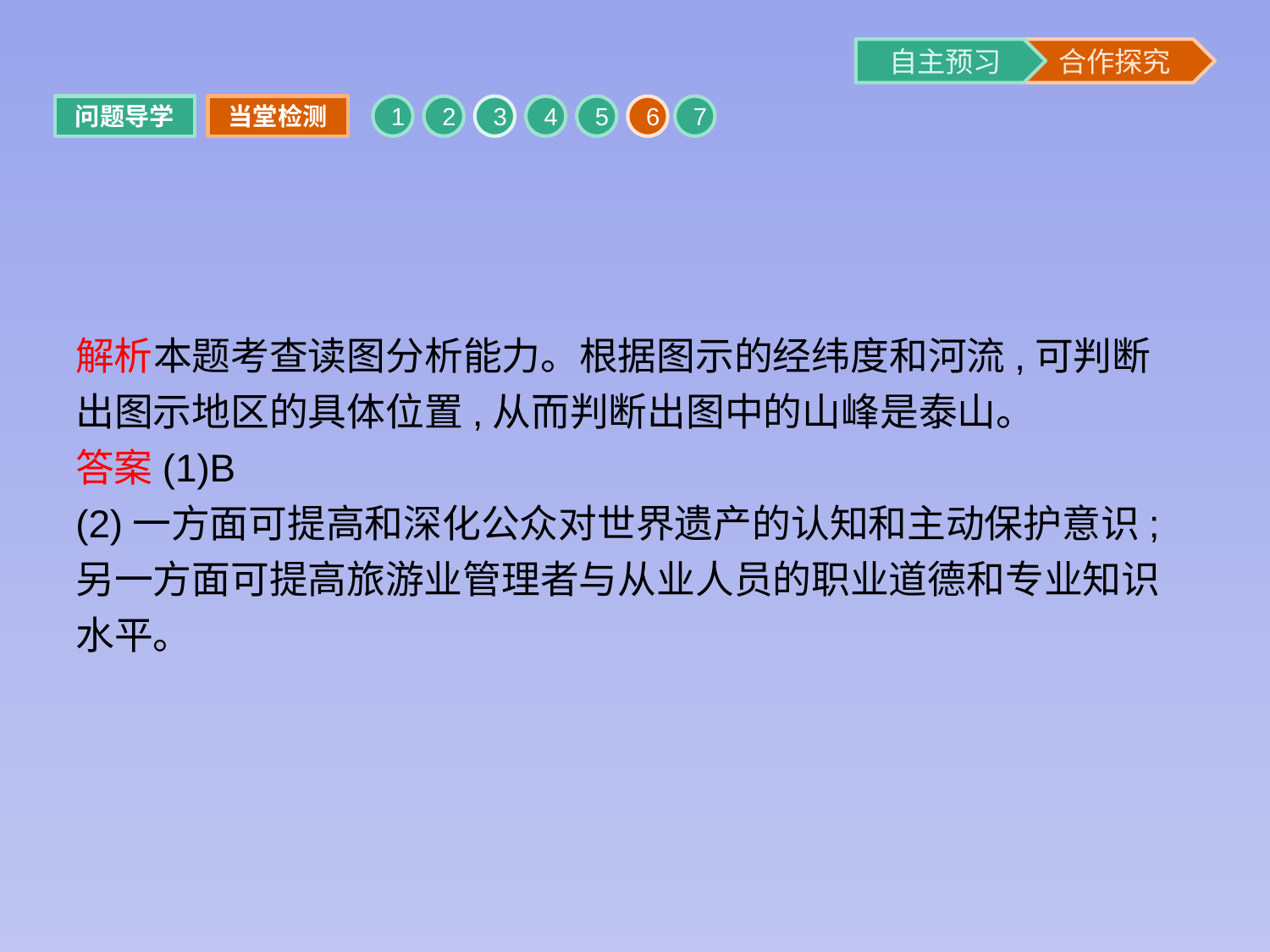

问题导学
当堂检测
1
2
3
4
5
6
7
解析本题考查读图分析能力。根据图示的经纬度和河流,可判断出图示地区的具体位置,从而判断出图中的山峰是泰山。
答案(1)B
(2)一方面可提高和深化公众对世界遗产的认知和主动保护意识;另一方面可提高旅游业管理者与从业人员的职业道德和专业知识水平。